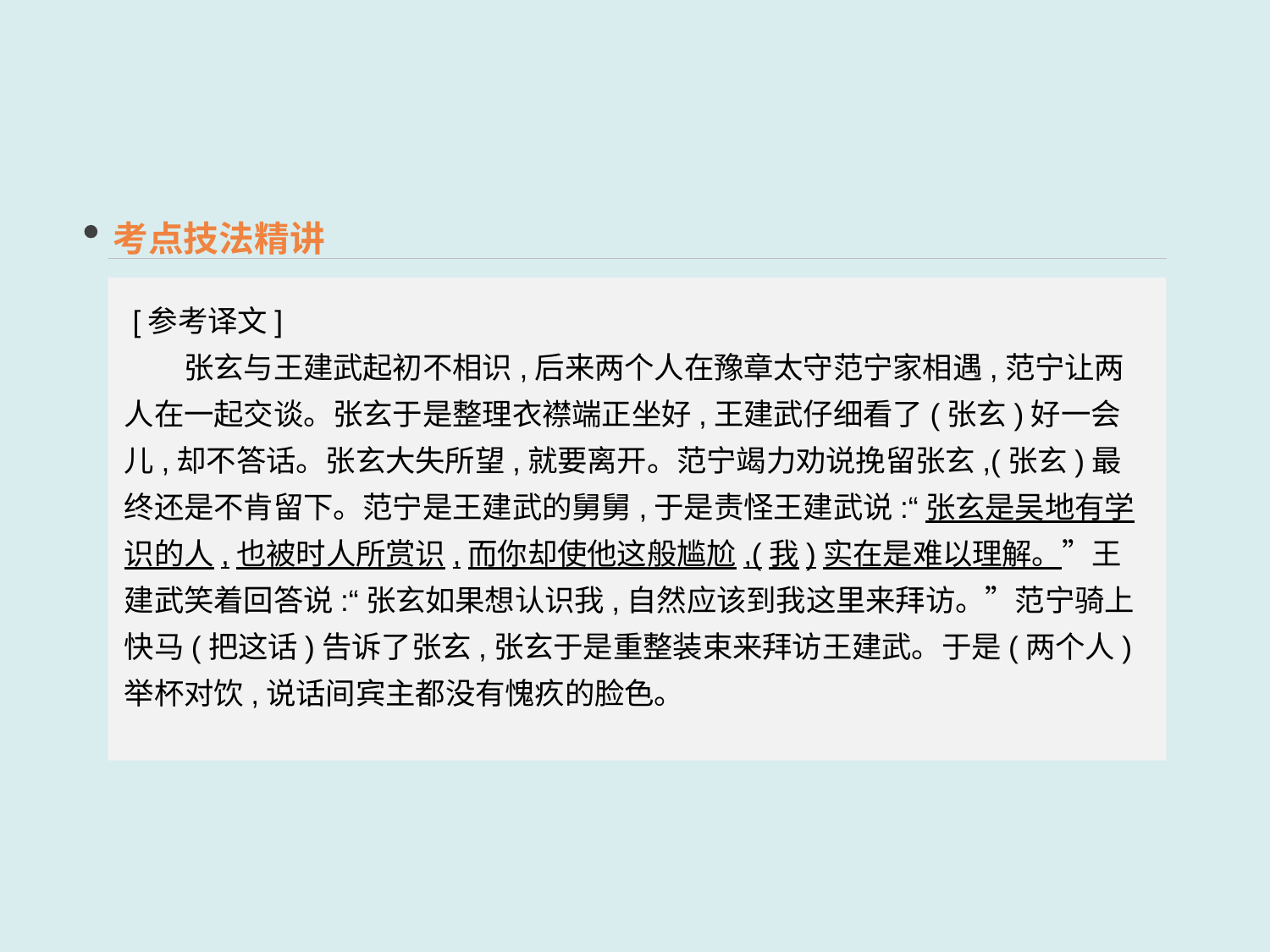

考点技法精讲

 [参考译文]
　　张玄与王建武起初不相识,后来两个人在豫章太守范宁家相遇,范宁让两人在一起交谈。张玄于是整理衣襟端正坐好,王建武仔细看了(张玄)好一会儿,却不答话。张玄大失所望,就要离开。范宁竭力劝说挽留张玄,(张玄)最终还是不肯留下。范宁是王建武的舅舅,于是责怪王建武说:“张玄是吴地有学识的人,也被时人所赏识,而你却使他这般尴尬,(我)实在是难以理解。”王建武笑着回答说:“张玄如果想认识我,自然应该到我这里来拜访。”范宁骑上快马(把这话)告诉了张玄,张玄于是重整装束来拜访王建武。于是(两个人)举杯对饮,说话间宾主都没有愧疚的脸色。